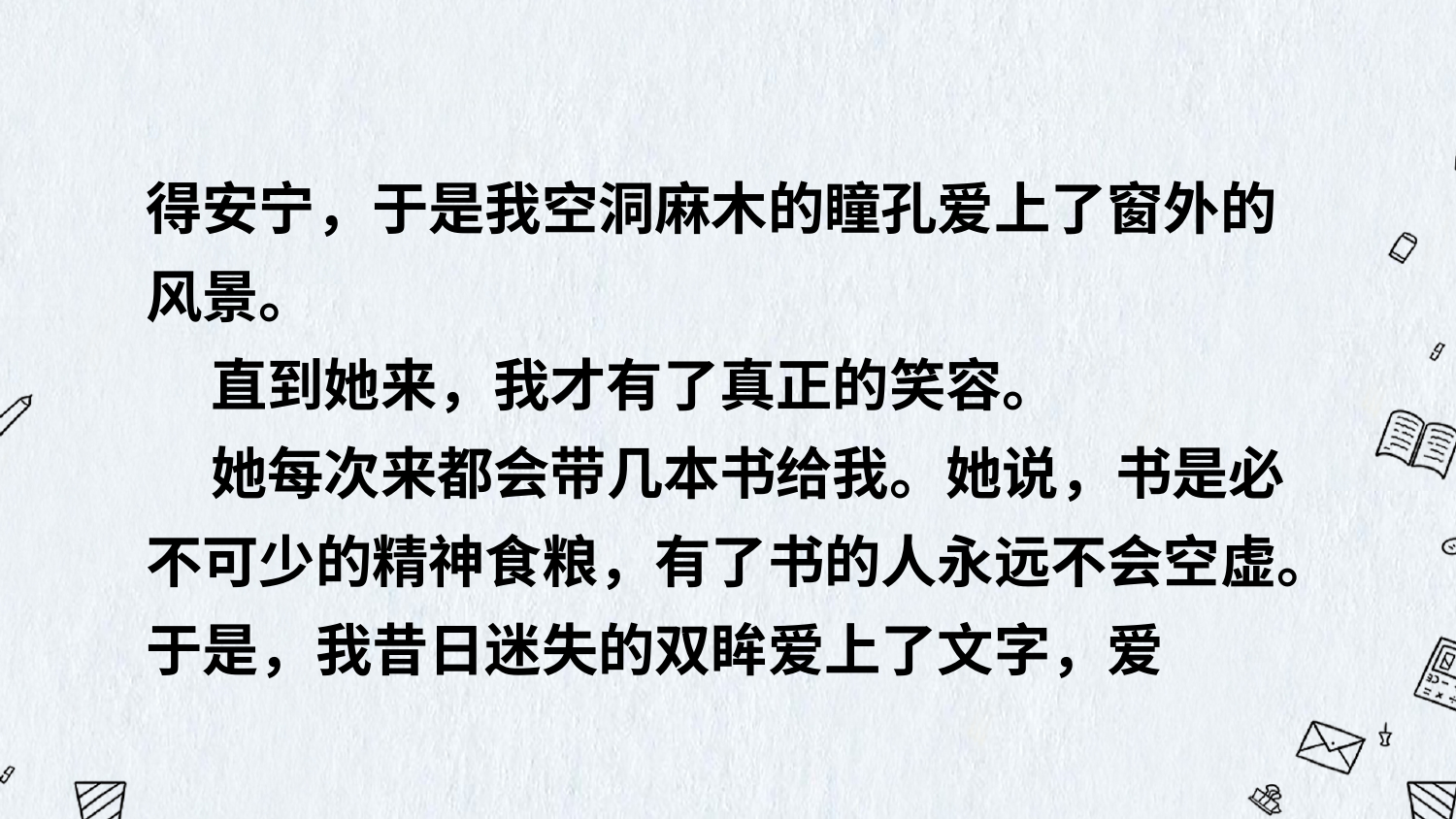

得安宁，于是我空洞麻木的瞳孔爱上了窗外的风景。
    直到她来，我才有了真正的笑容。
    她每次来都会带几本书给我。她说，书是必不可少的精神食粮，有了书的人永远不会空虚。于是，我昔日迷失的双眸爱上了文字，爱